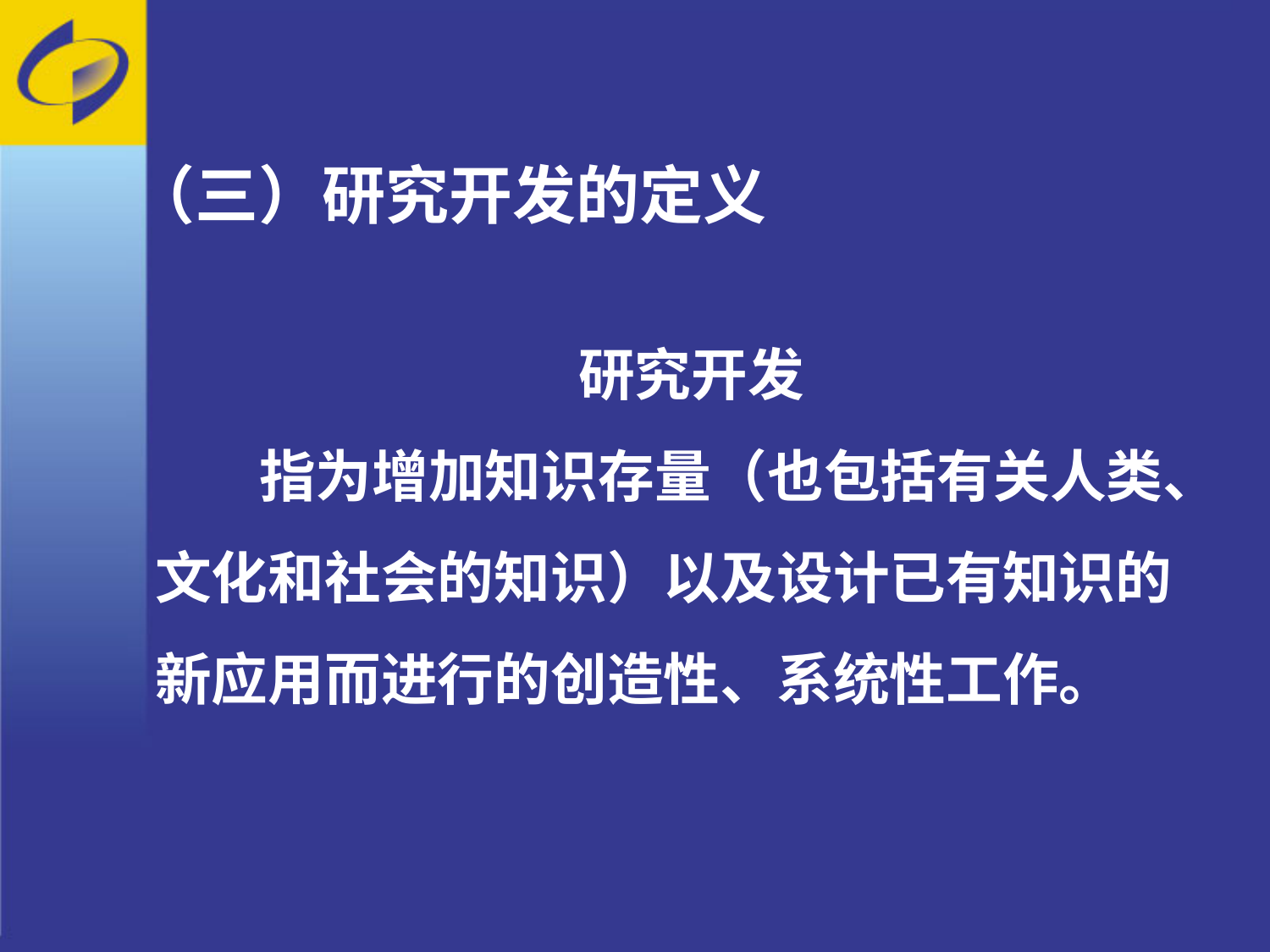

（三）研究开发的定义
研究开发
       指为增加知识存量（也包括有关人类、文化和社会的知识）以及设计已有知识的新应用而进行的创造性、系统性工作。